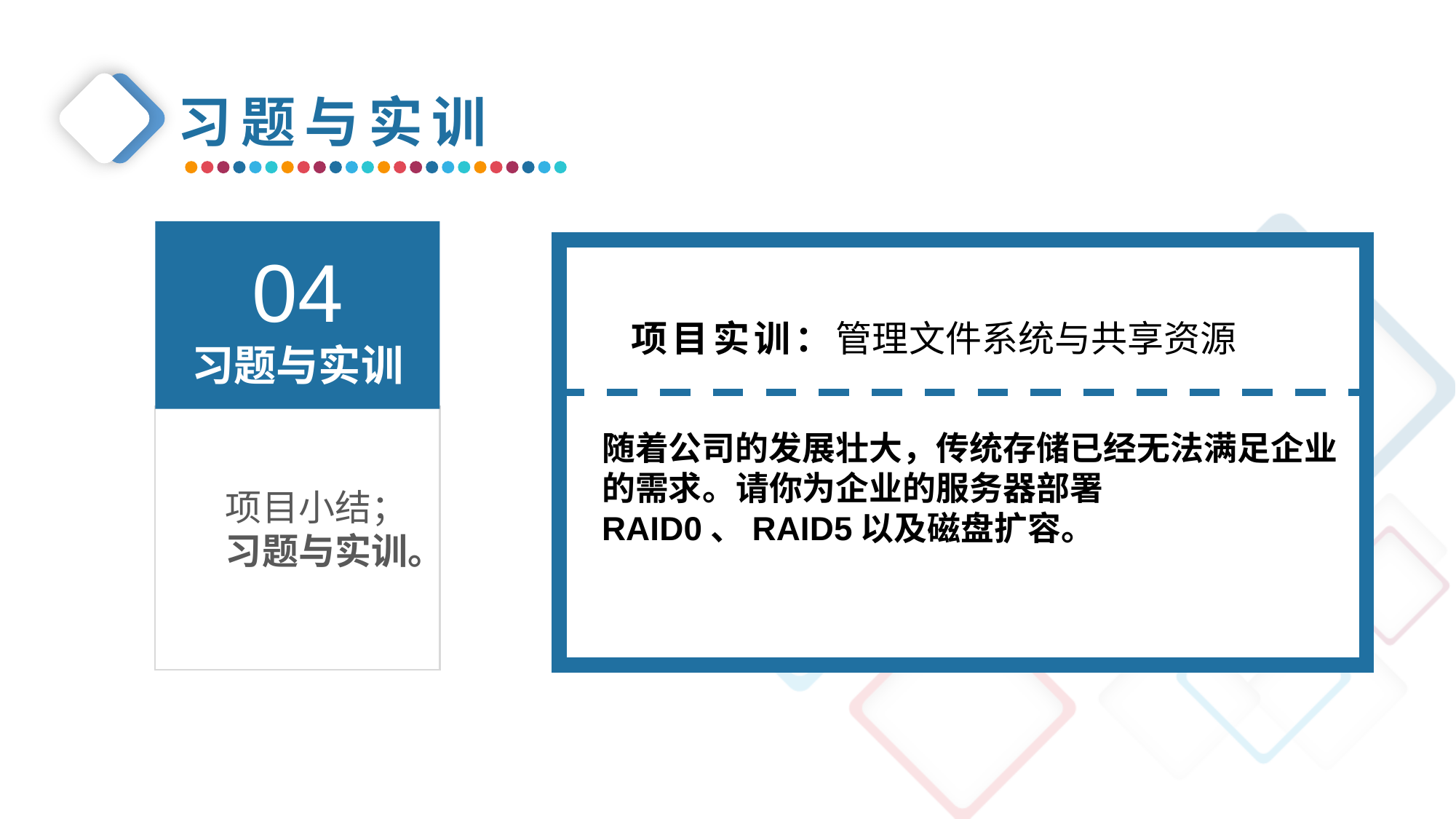

习题与实训

04
习题与实训

项目实训：管理文件系统与共享资源

随着公司的发展壮大，传统存储已经无法满足企业的需求。请你为企业的服务器部署RAID0、RAID5以及磁盘扩容。
项目小结；
习题与实训。